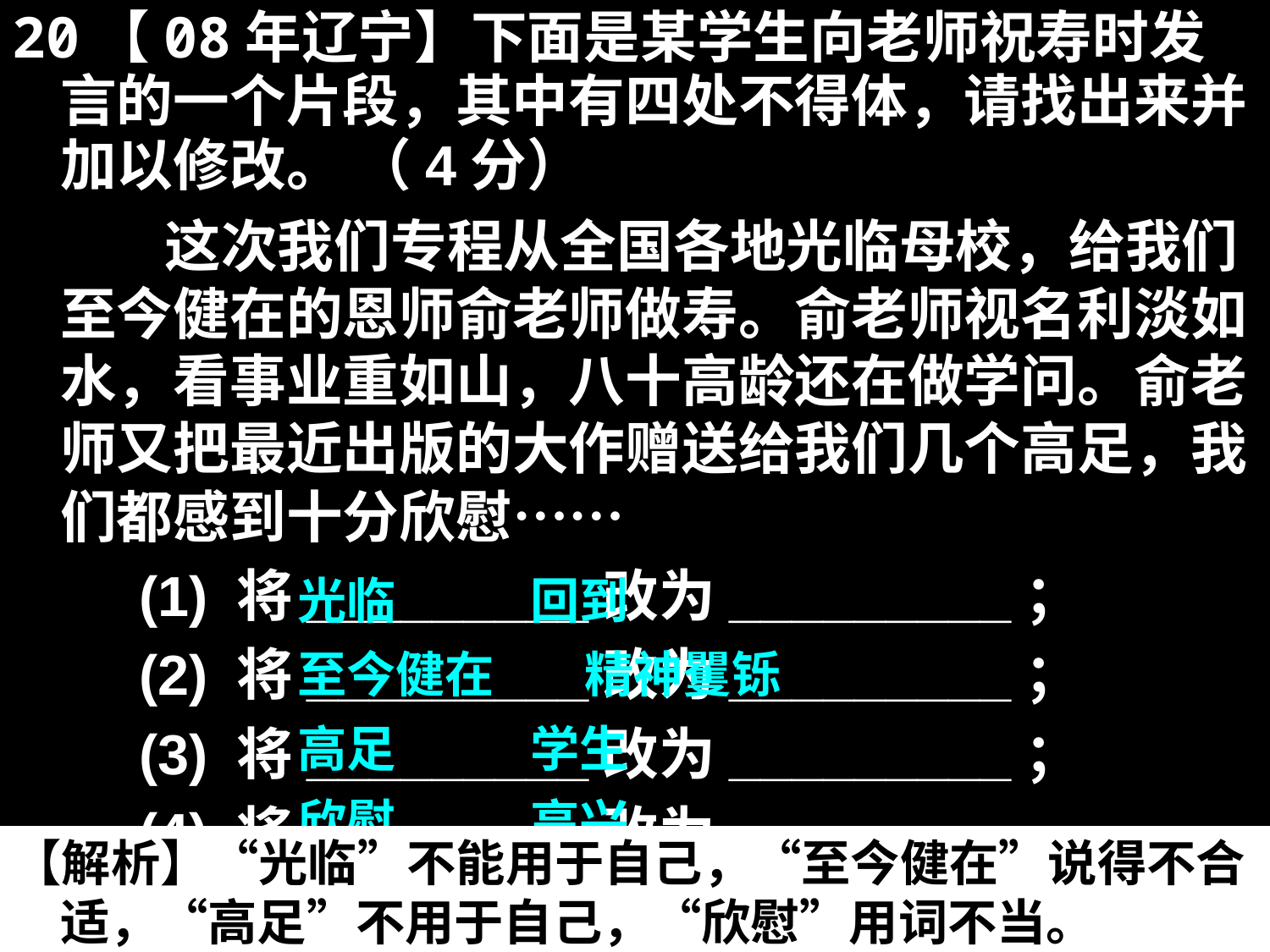

20【08年辽宁】下面是某学生向老师祝寿时发言的一个片段，其中有四处不得体，请找出来并加以修改。 （4分）
  　　这次我们专程从全国各地光临母校，给我们至今健在的恩师俞老师做寿。俞老师视名利淡如水，看事业重如山，八十高龄还在做学问。俞老师又把最近出版的大作赠送给我们几个高足，我们都感到十分欣慰……
　　(1) 将_________改为_________；
　　(2) 将_________改为_________；
　　(3) 将_________改为_________；
　　(4) 将_________改为_________。
光临            回到
至今健在        精神矍铄
高足            学生
欣慰            高兴
【解析】“光临”不能用于自己，“至今健在”说得不合适，“高足”不用于自己，“欣慰”用词不当。